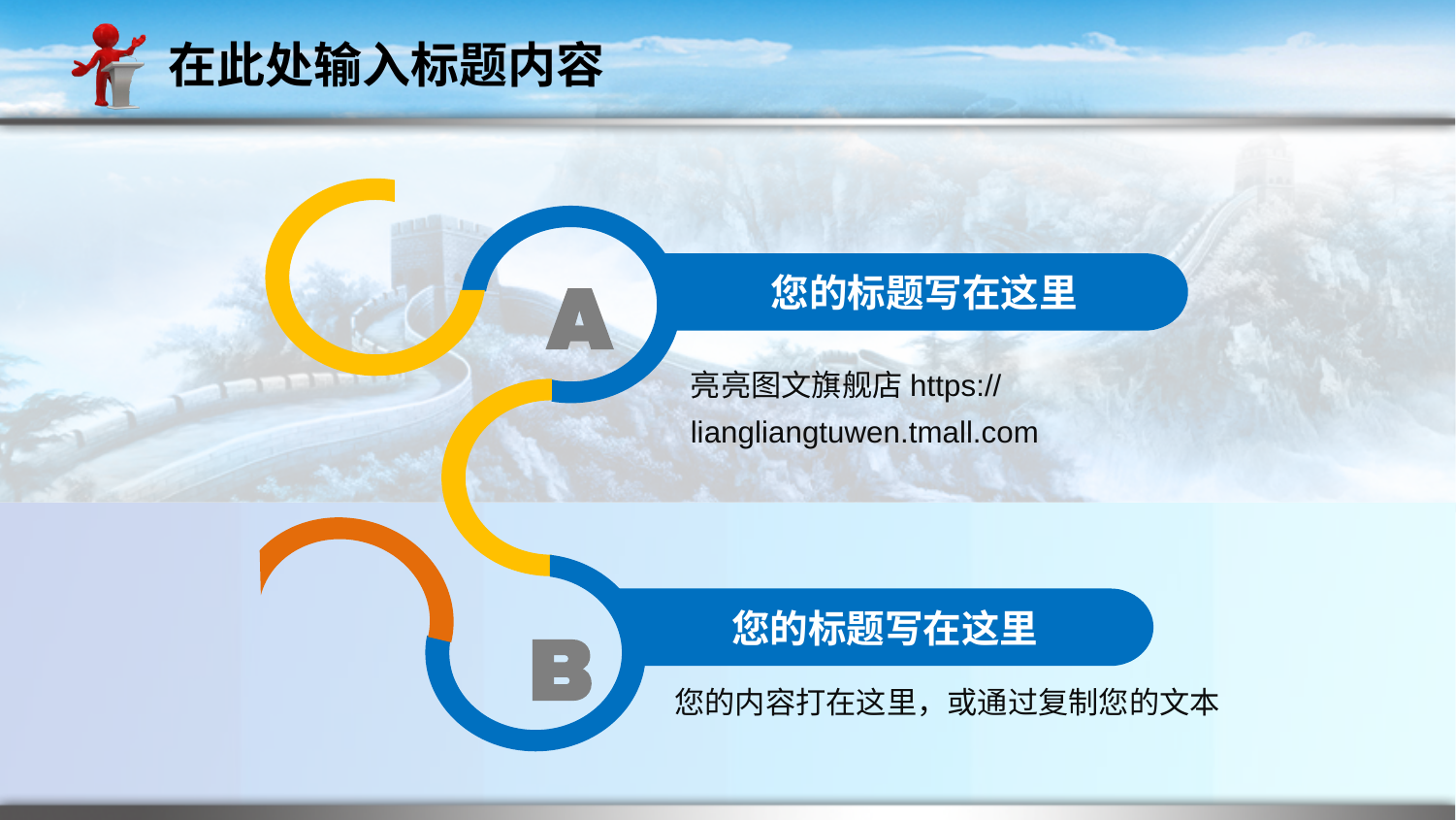

在此处输入标题内容

您的标题写在这里
A
亮亮图文旗舰店https://liangliangtuwen.tmall.com

您的标题写在这里
B
您的内容打在这里，或通过复制您的文本